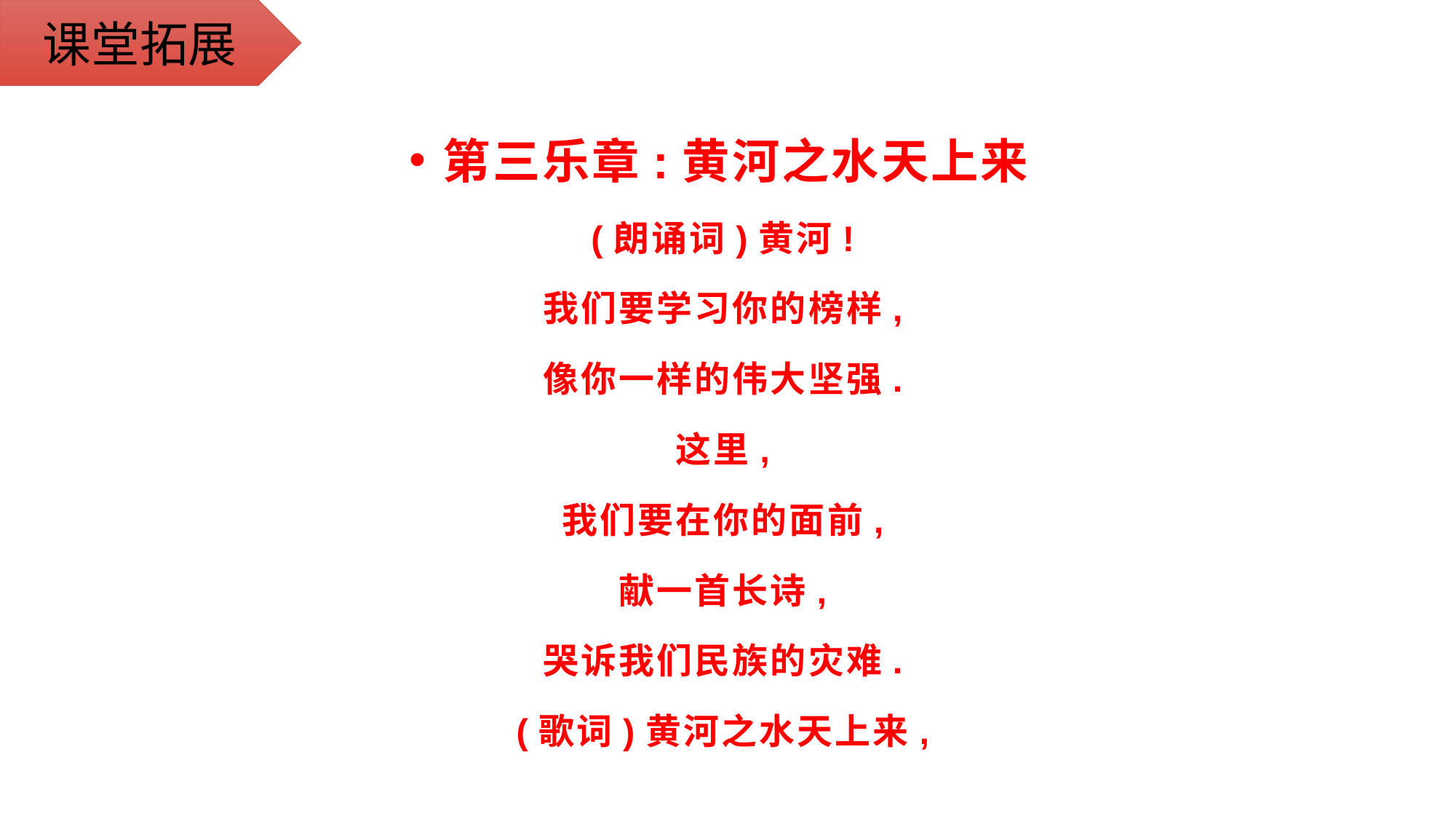

课堂拓展
第三乐章:黄河之水天上来
(朗诵词)黄河!
我们要学习你的榜样,
像你一样的伟大坚强.
这里,
我们要在你的面前,
献一首长诗,
哭诉我们民族的灾难.
(歌词)黄河之水天上来,